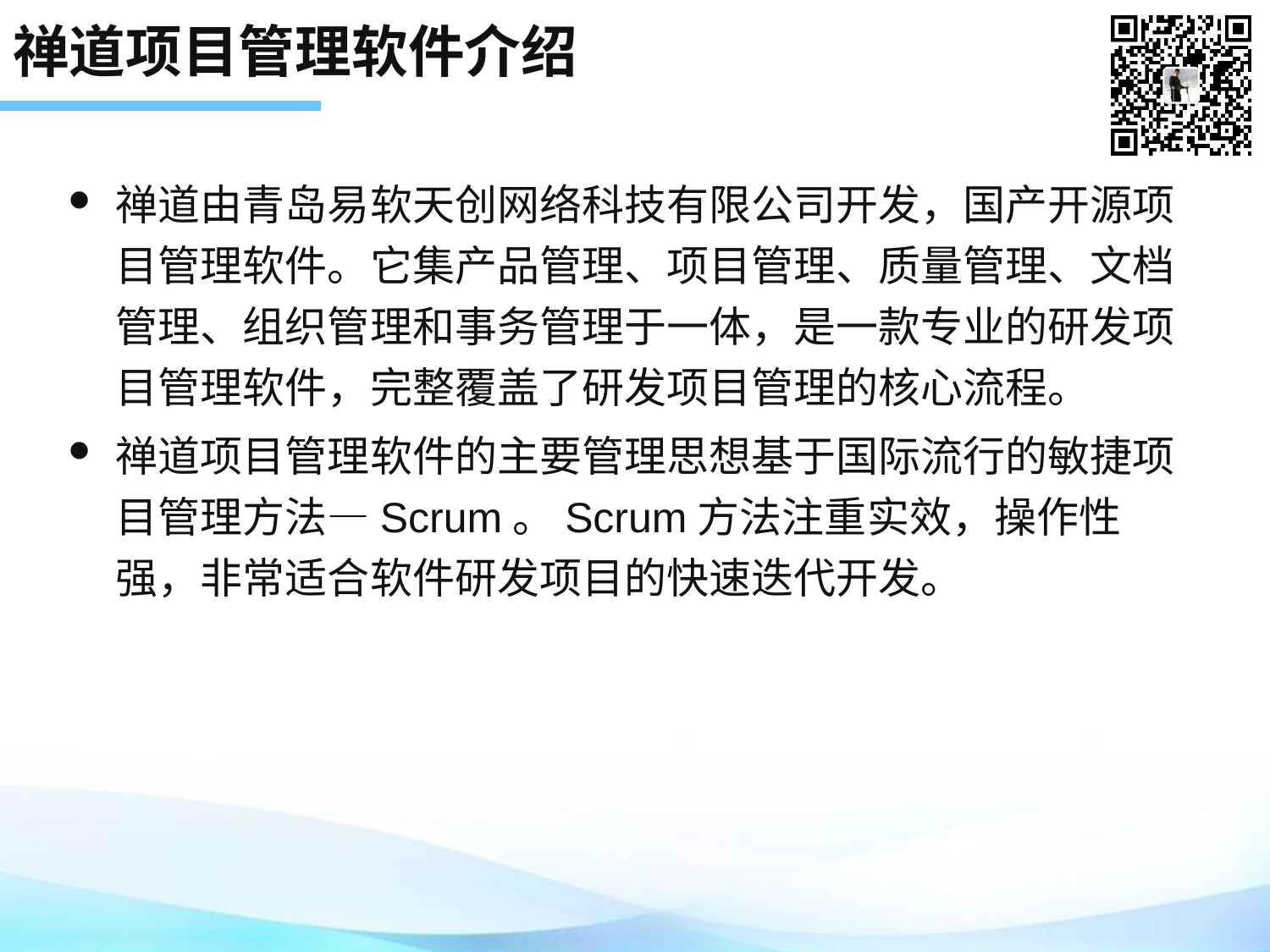

# 禅道项目管理软件介绍
禅道由青岛易软天创网络科技有限公司开发，国产开源项目管理软件。它集产品管理、项目管理、质量管理、文档管理、组织管理和事务管理于一体，是一款专业的研发项目管理软件，完整覆盖了研发项目管理的核心流程。
禅道项目管理软件的主要管理思想基于国际流行的敏捷项目管理方法—Scrum。Scrum方法注重实效，操作性强，非常适合软件研发项目的快速迭代开发。